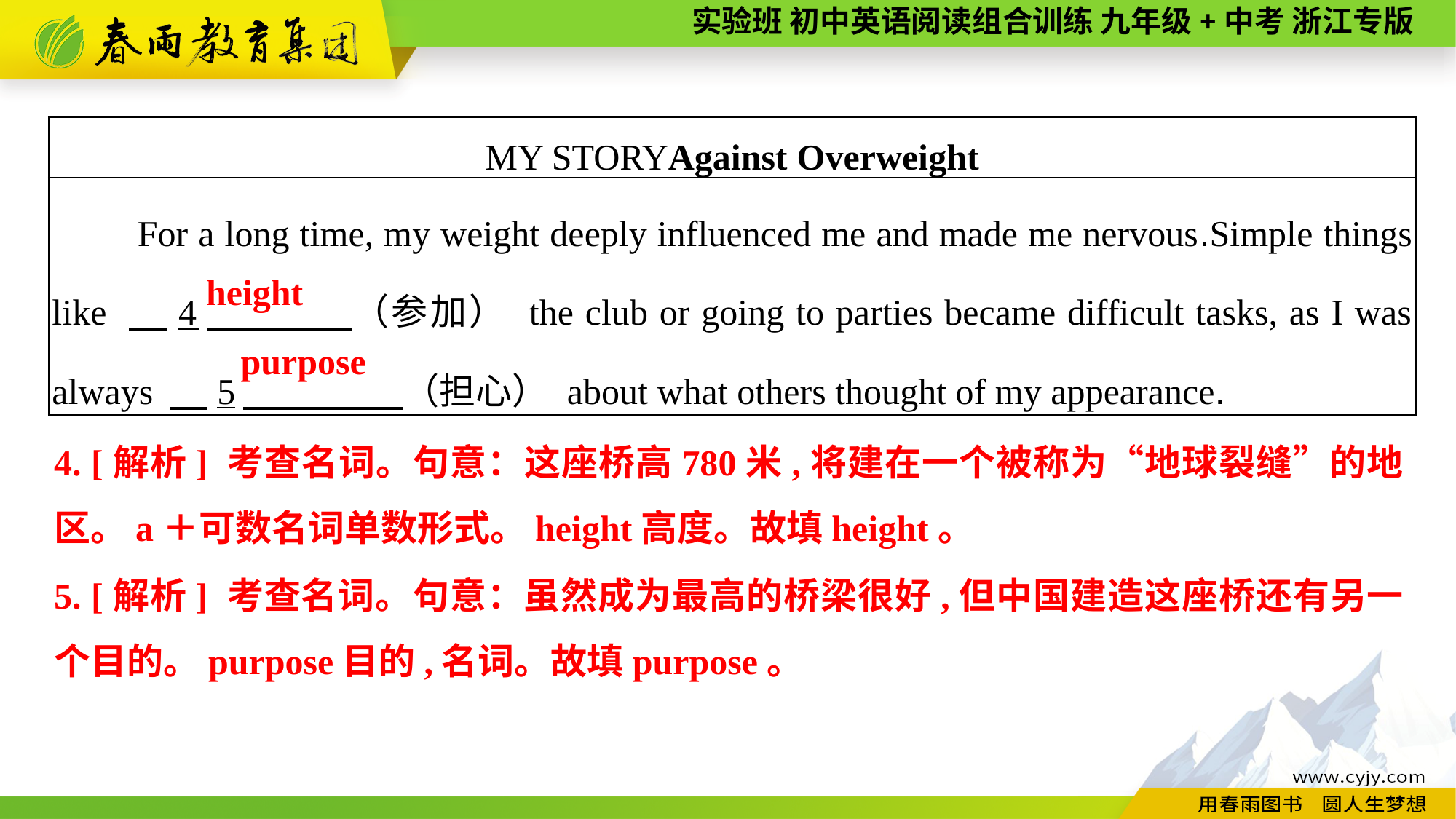

| MY STORYAgainst Overweight |
| --- |
| For a long time, my weight deeply influenced me and made me nervous.Simple things like 　4　 （参加） the club or going to parties became difficult tasks, as I was always 　5　 （担心） about what others thought of my appearance. |
height
purpose
4. [解析] 考查名词。句意：这座桥高780米,将建在一个被称为“地球裂缝”的地区。a＋可数名词单数形式。height高度。故填height。
5. [解析] 考查名词。句意：虽然成为最高的桥梁很好,但中国建造这座桥还有另一个目的。purpose目的,名词。故填purpose。